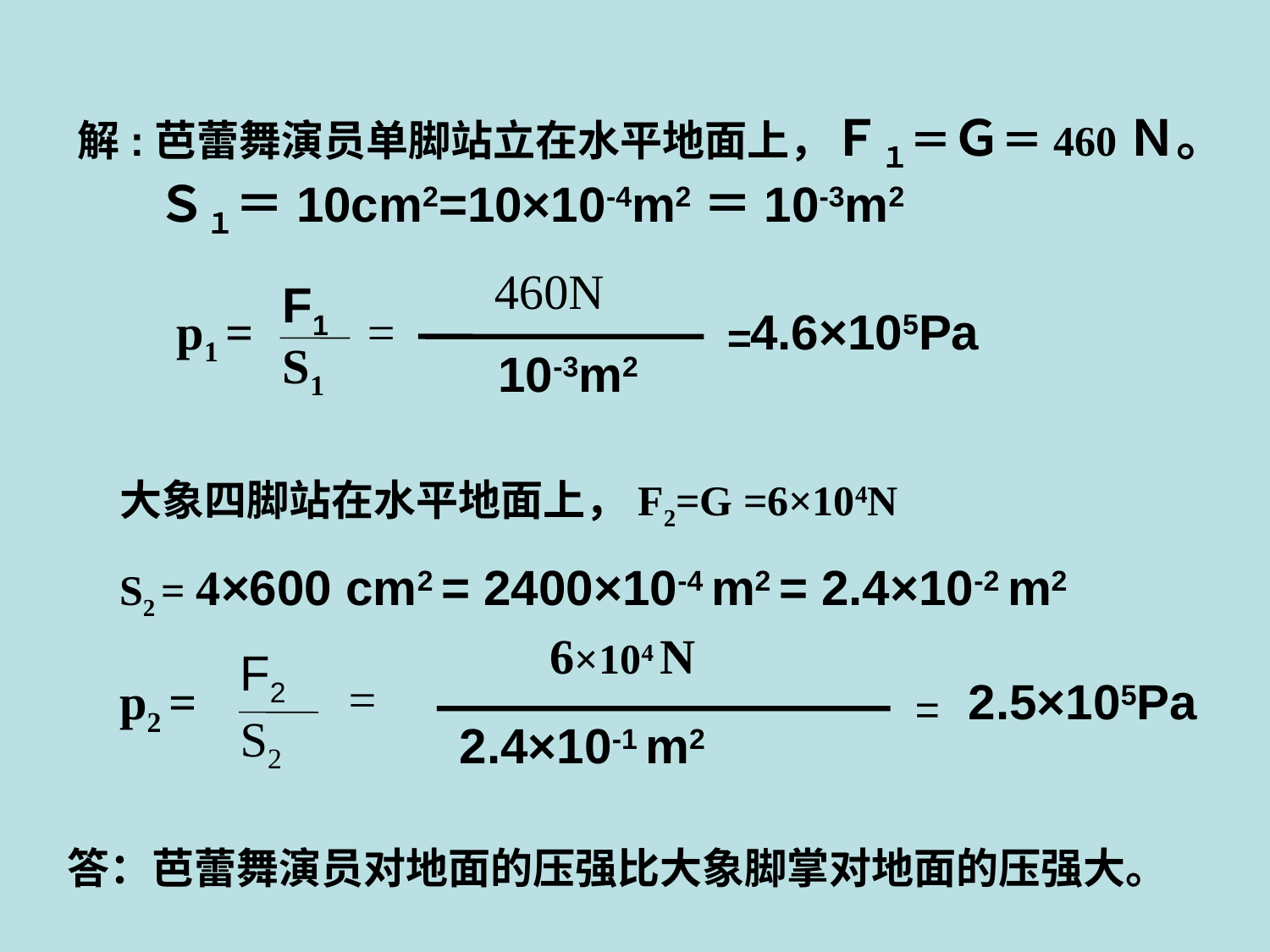

解:芭蕾舞演员单脚站立在水平地面上，Ｆ１＝Ｇ＝460Ｎ。

Ｓ１＝10cm2=10×10-4m2＝10-3m2
460N
=
  10-3m2

F1

S1
p1 =
4.6×105Pa
=

6×104 N
=
2.4×10-1 m2

F2

S2
p2 =
2.5×105Pa
=
大象四脚站在水平地面上，F2=G =6×104N
S2 = 4×600 cm2 = 2400×10-4 m2 = 2.4×10-2 m2
答：芭蕾舞演员对地面的压强比大象脚掌对地面的压强大。